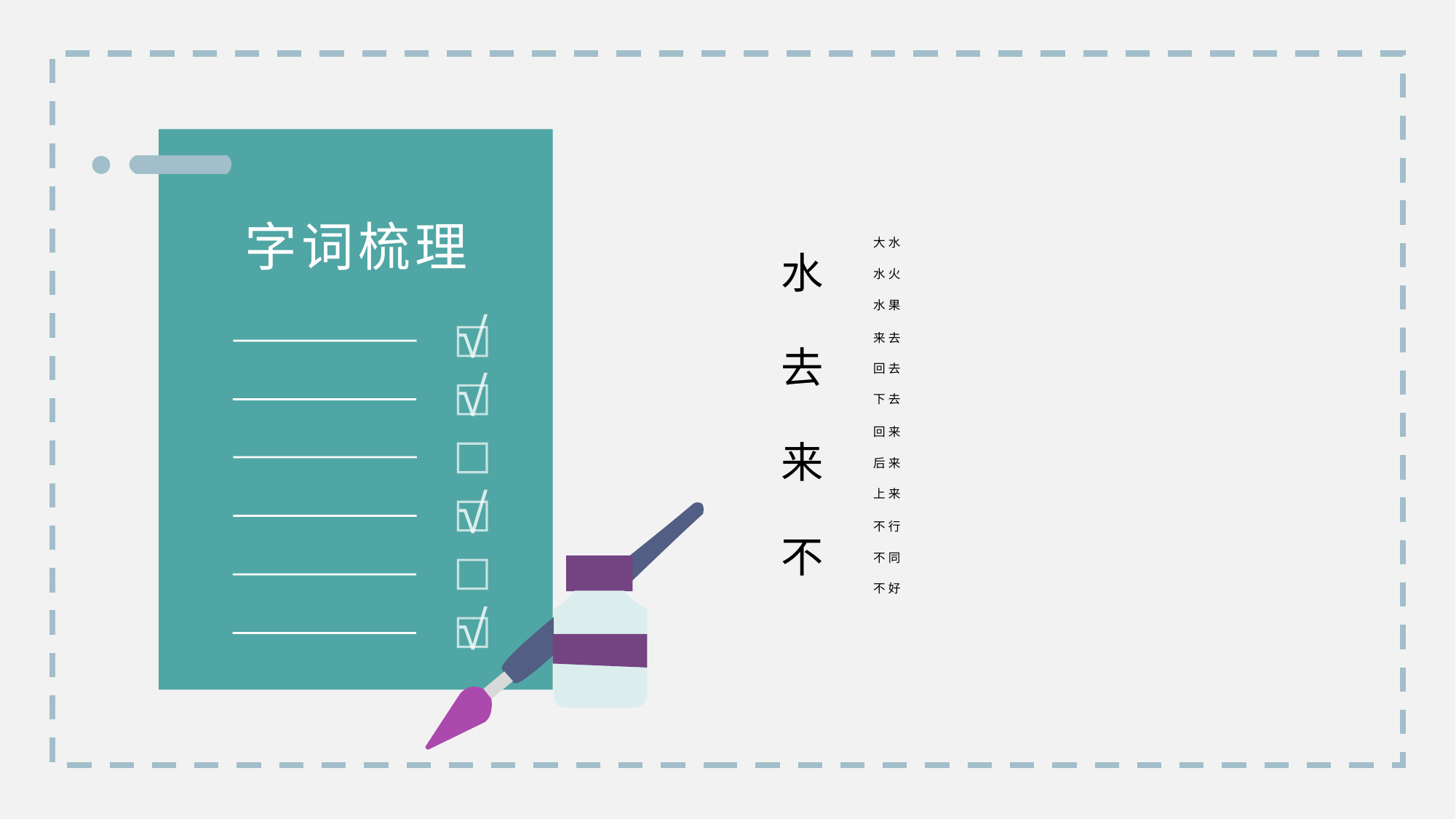

字词梳理
大水
水火
水果
水
来去
回去
下去
去
回来
后来
上来
来
不行
不同
不好
不